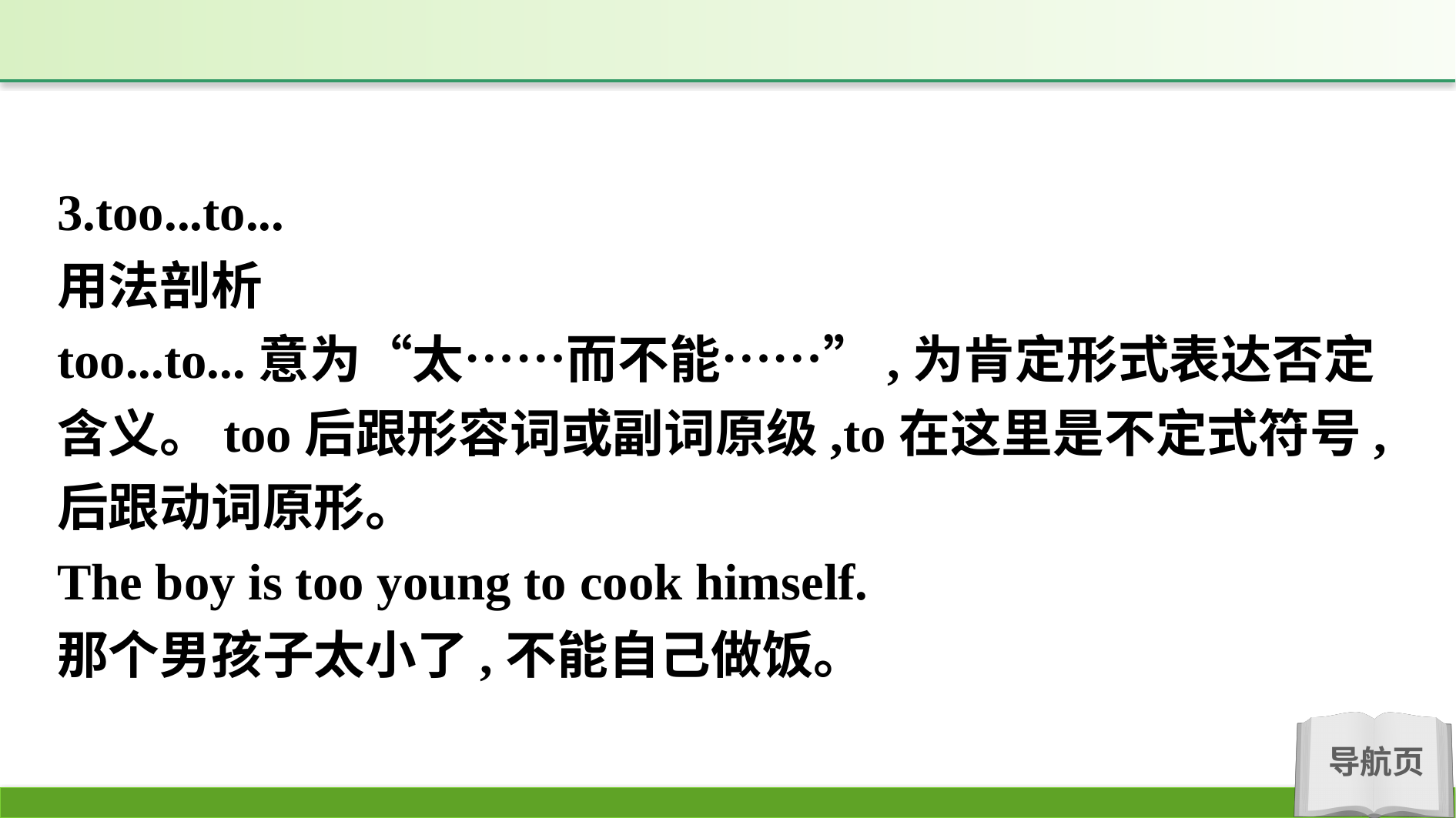

3.too...to...
用法剖析
too...to...意为“太……而不能……”,为肯定形式表达否定含义。too后跟形容词或副词原级,to在这里是不定式符号,后跟动词原形。
The boy is too young to cook himself.
那个男孩子太小了,不能自己做饭。